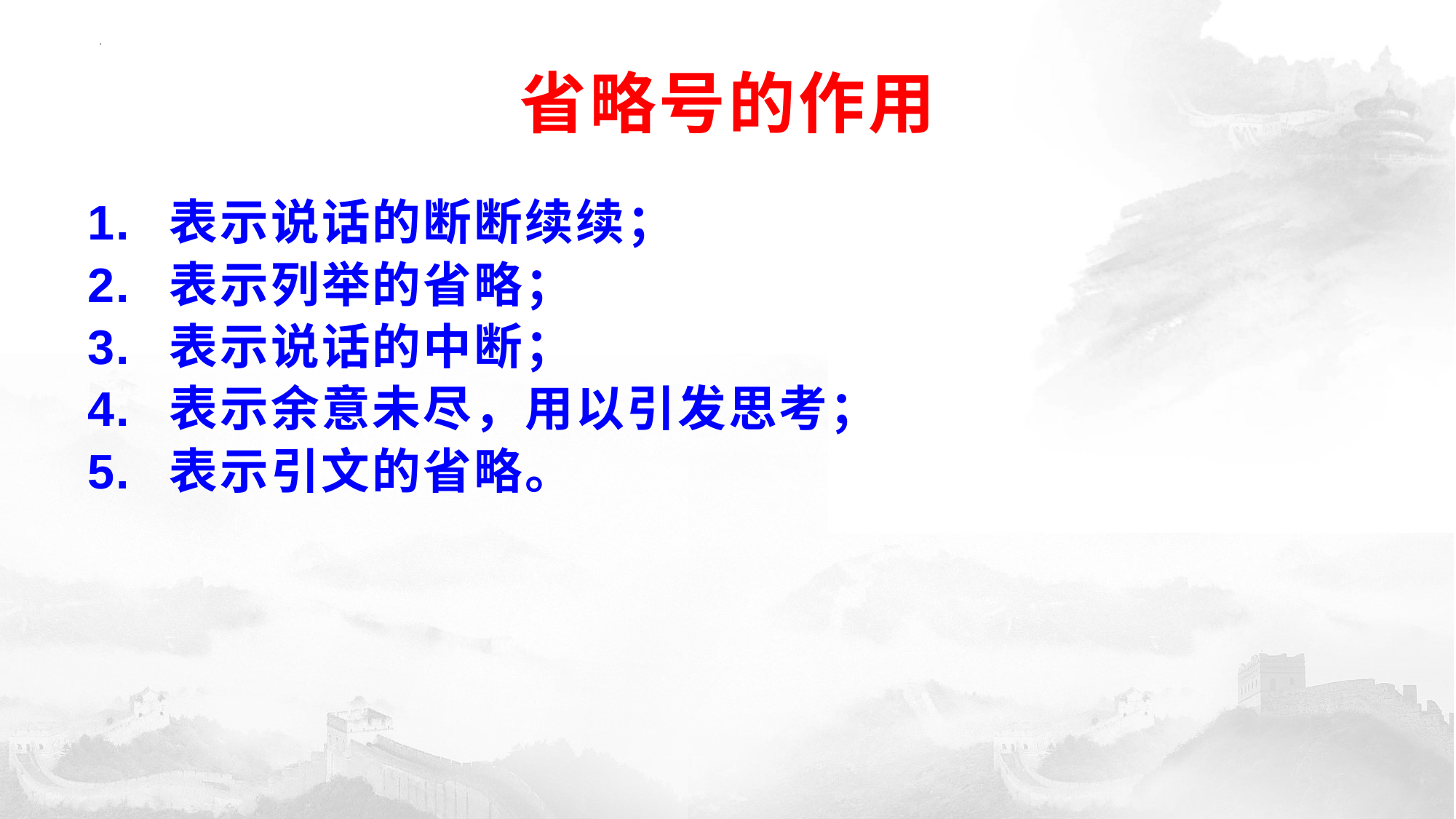

省略号的作用
表示说话的断断续续；
表示列举的省略；
表示说话的中断；
表示余意未尽，用以引发思考；
表示引文的省略。